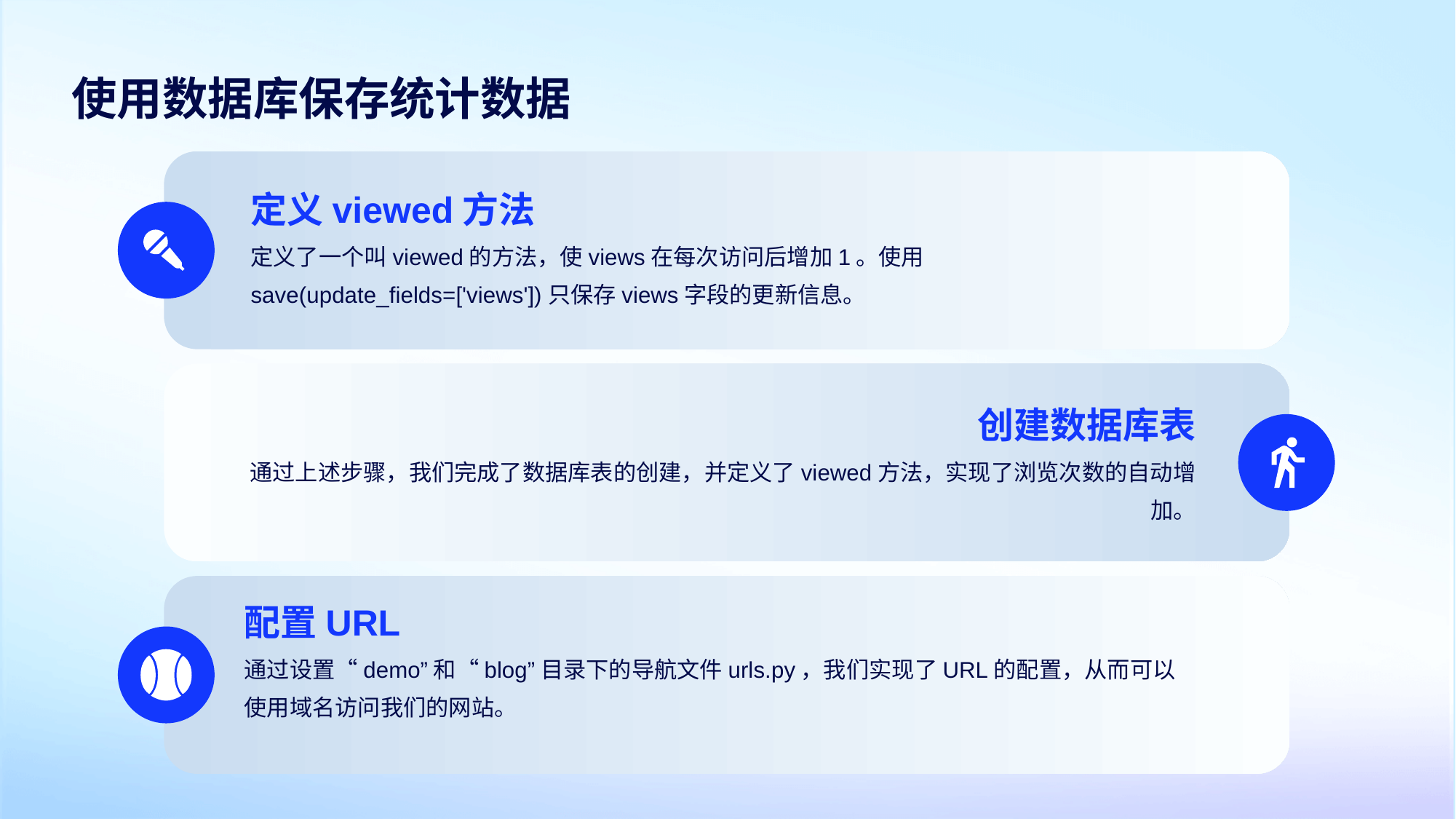

使用数据库保存统计数据

定义viewed方法

定义了一个叫viewed的方法，使views在每次访问后增加1。使用save(update_fields=['views'])只保存views字段的更新信息。

创建数据库表

通过上述步骤，我们完成了数据库表的创建，并定义了viewed方法，实现了浏览次数的自动增加。

配置URL

通过设置“demo”和“blog”目录下的导航文件urls.py，我们实现了URL的配置，从而可以使用域名访问我们的网站。